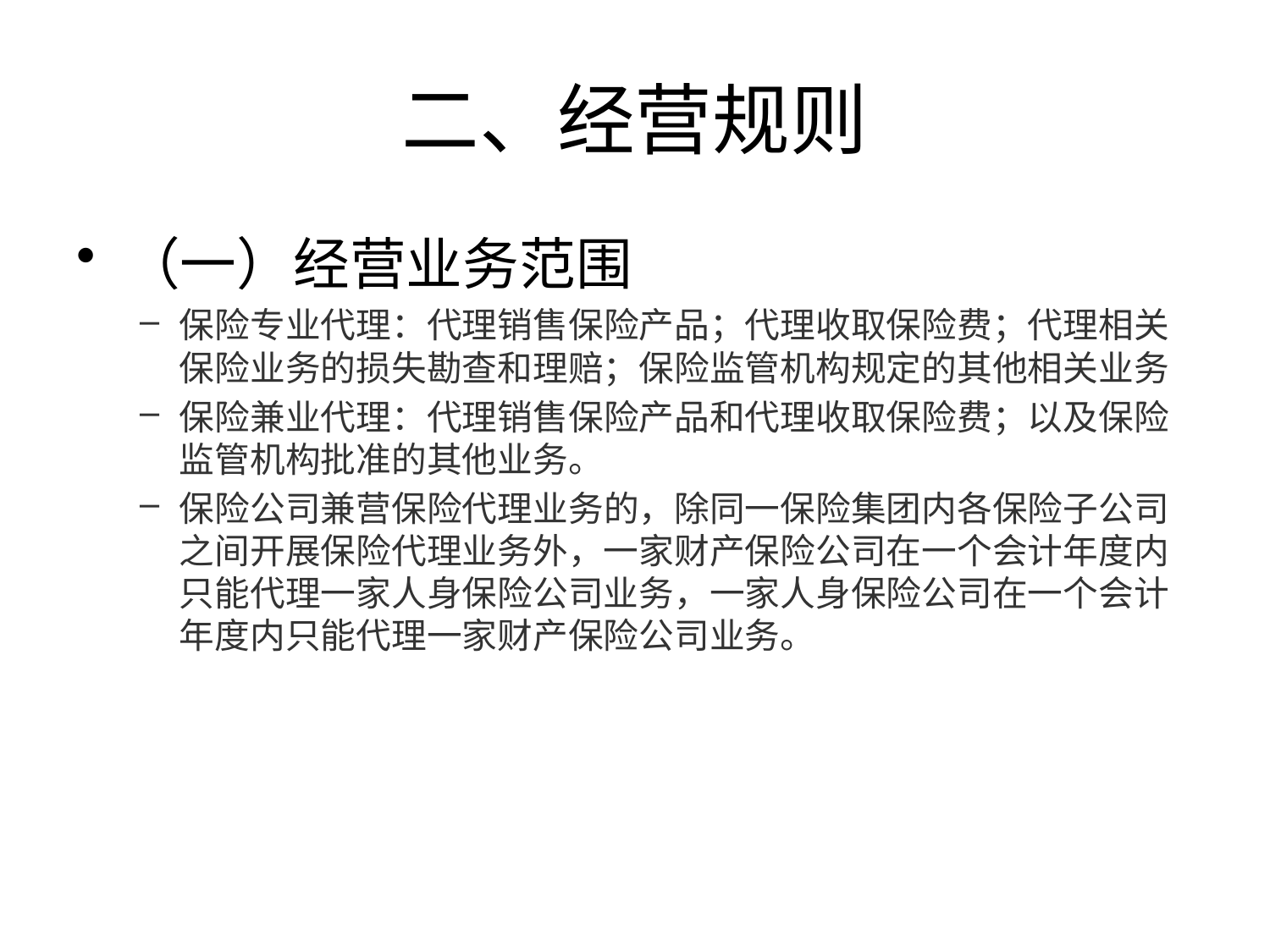

# 二、经营规则
（一）经营业务范围
保险专业代理：代理销售保险产品；代理收取保险费；代理相关保险业务的损失勘查和理赔；保险监管机构规定的其他相关业务
保险兼业代理：代理销售保险产品和代理收取保险费；以及保险监管机构批准的其他业务。
保险公司兼营保险代理业务的，除同一保险集团内各保险子公司之间开展保险代理业务外，一家财产保险公司在一个会计年度内只能代理一家人身保险公司业务，一家人身保险公司在一个会计年度内只能代理一家财产保险公司业务。